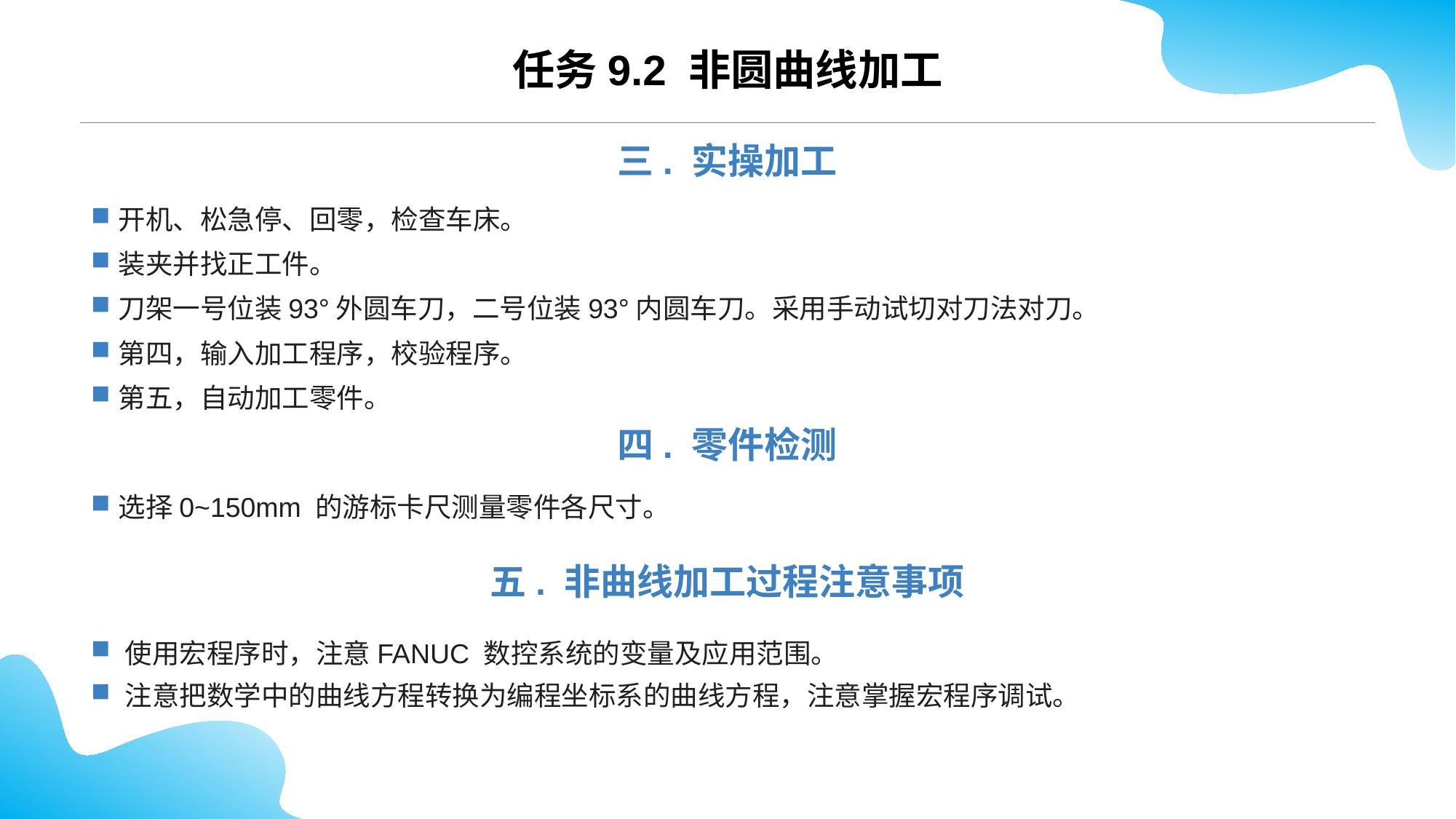

CONTENTS
任务9.2 非圆曲线加工
三. 实操加工
开机、松急停、回零，检查车床。
装夹并找正工件。
刀架一号位装93°外圆车刀，二号位装93°内圆车刀。采用手动试切对刀法对刀。
第四，输入加工程序，校验程序。
第五，自动加工零件。
四. 零件检测
选择0~150mm 的游标卡尺测量零件各尺寸。
五. 非曲线加工过程注意事项
使用宏程序时，注意FANUC 数控系统的变量及应用范围。
注意把数学中的曲线方程转换为编程坐标系的曲线方程，注意掌握宏程序调试。